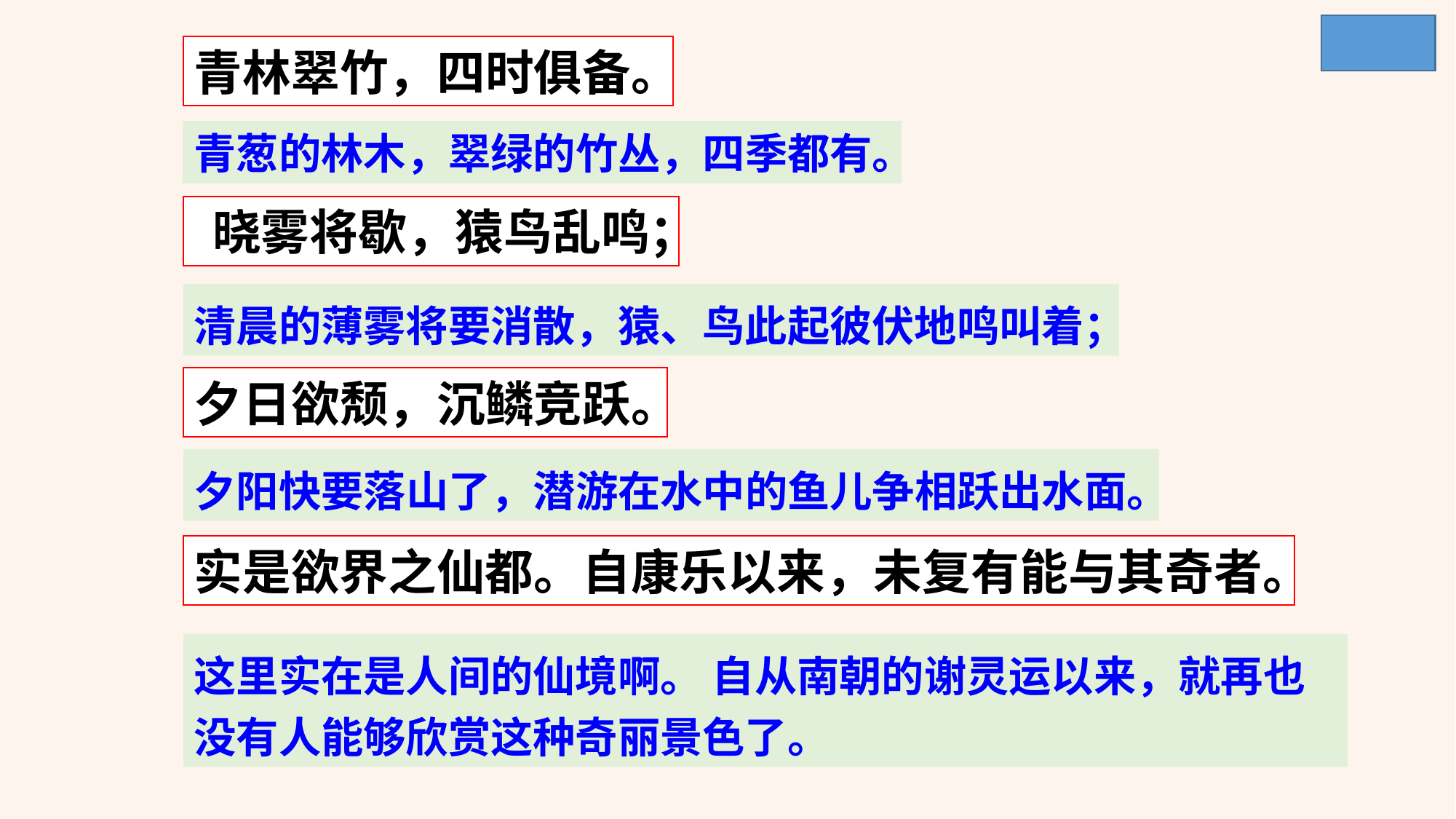

青林翠竹，四时俱备。
青葱的林木，翠绿的竹丛，四季都有。
晓雾将歇，猿鸟乱鸣；
清晨的薄雾将要消散，猿、鸟此起彼伏地鸣叫着；
夕日欲颓，沉鳞竞跃。
夕阳快要落山了，潜游在水中的鱼儿争相跃出水面。
实是欲界之仙都。自康乐以来，未复有能与其奇者。
这里实在是人间的仙境啊。 自从南朝的谢灵运以来，就再也没有人能够欣赏这种奇丽景色了。